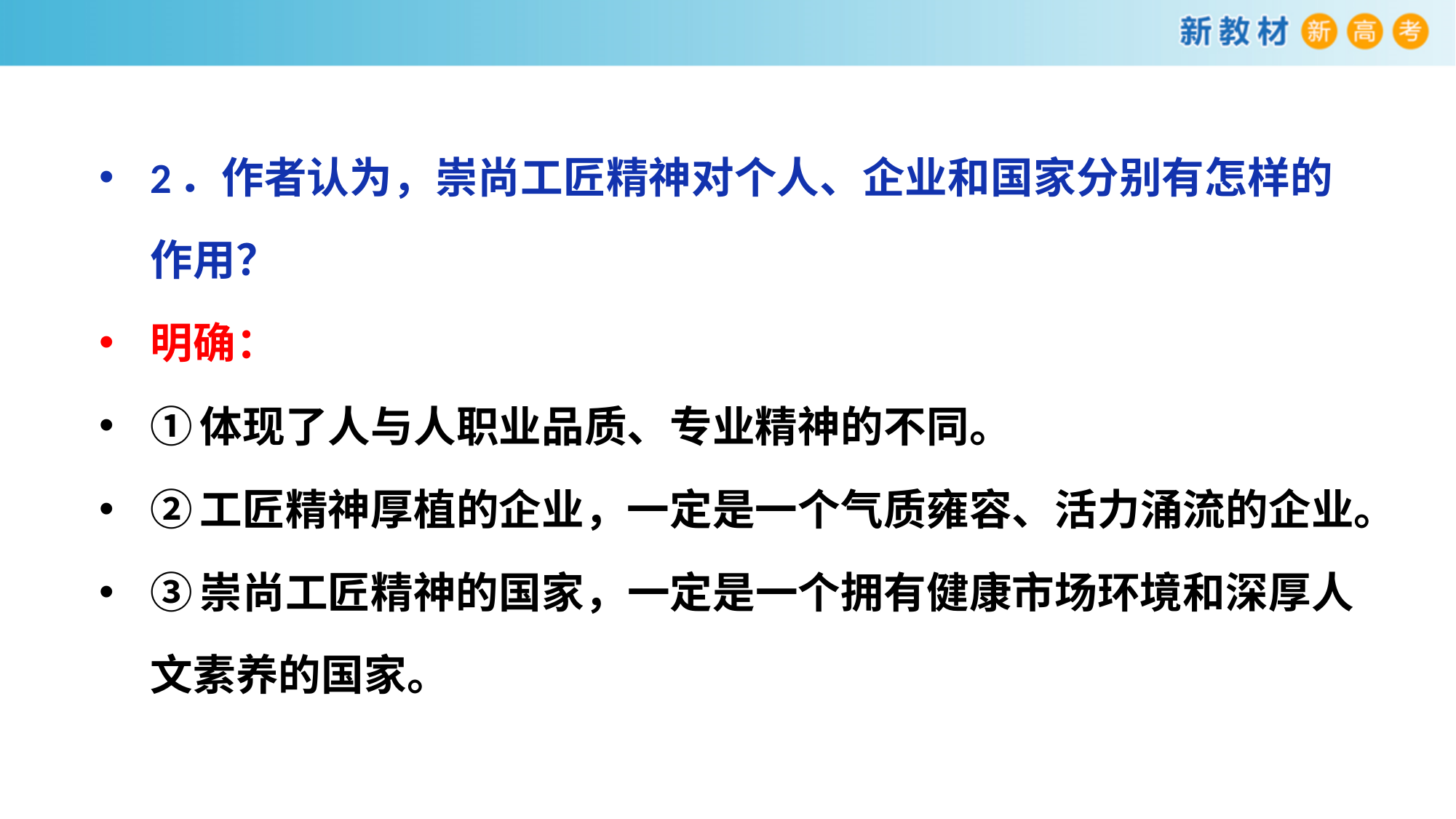

2．作者认为，崇尚工匠精神对个人、企业和国家分别有怎样的作用？
明确：
①体现了人与人职业品质、专业精神的不同。
②工匠精神厚植的企业，一定是一个气质雍容、活力涌流的企业。
③崇尚工匠精神的国家，一定是一个拥有健康市场环境和深厚人文素养的国家。